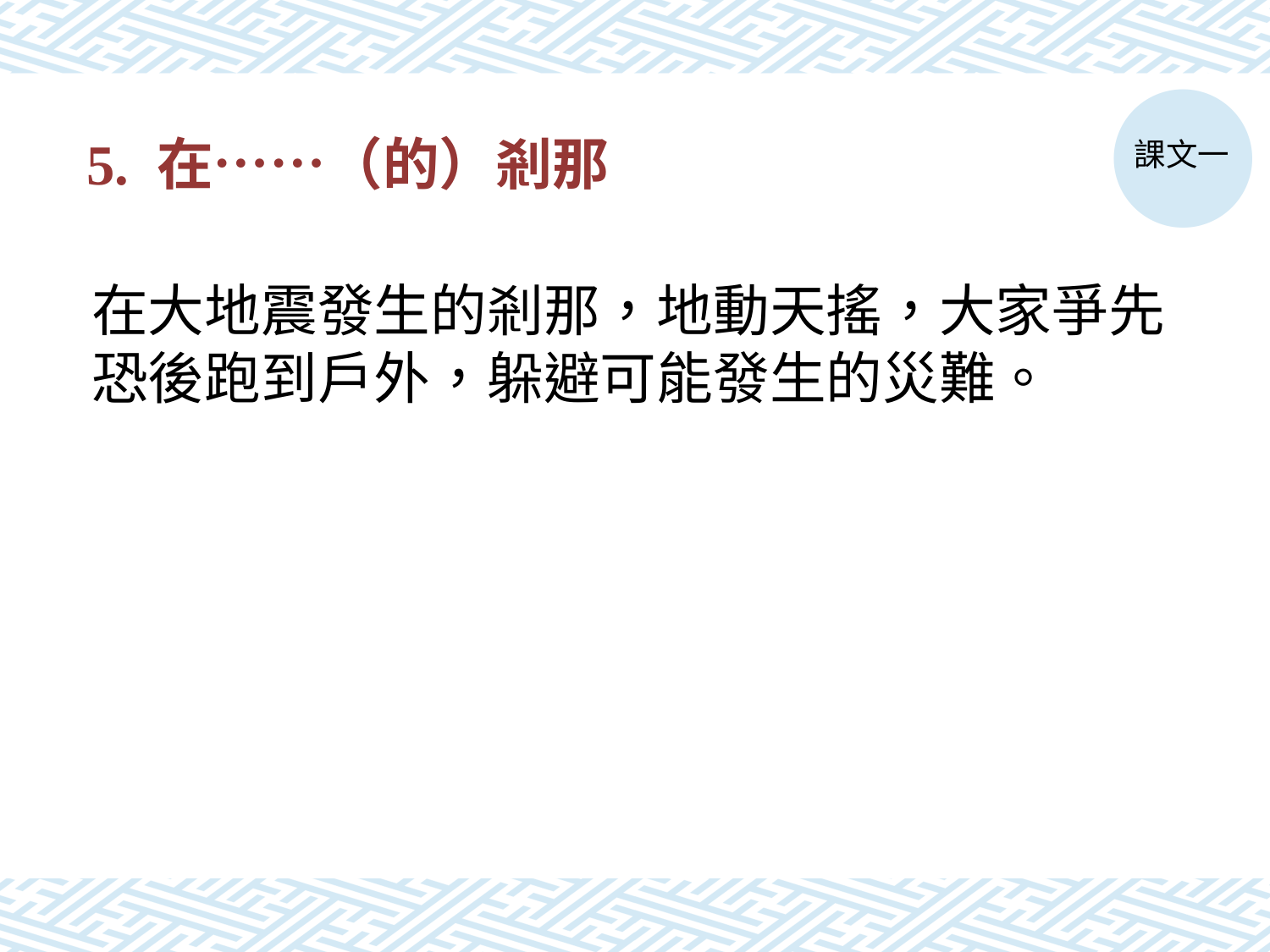

課文一
# 5. 在……（的）剎那
在大地震發生的剎那，地動天搖，大家爭先恐後跑到戶外，躲避可能發生的災難。